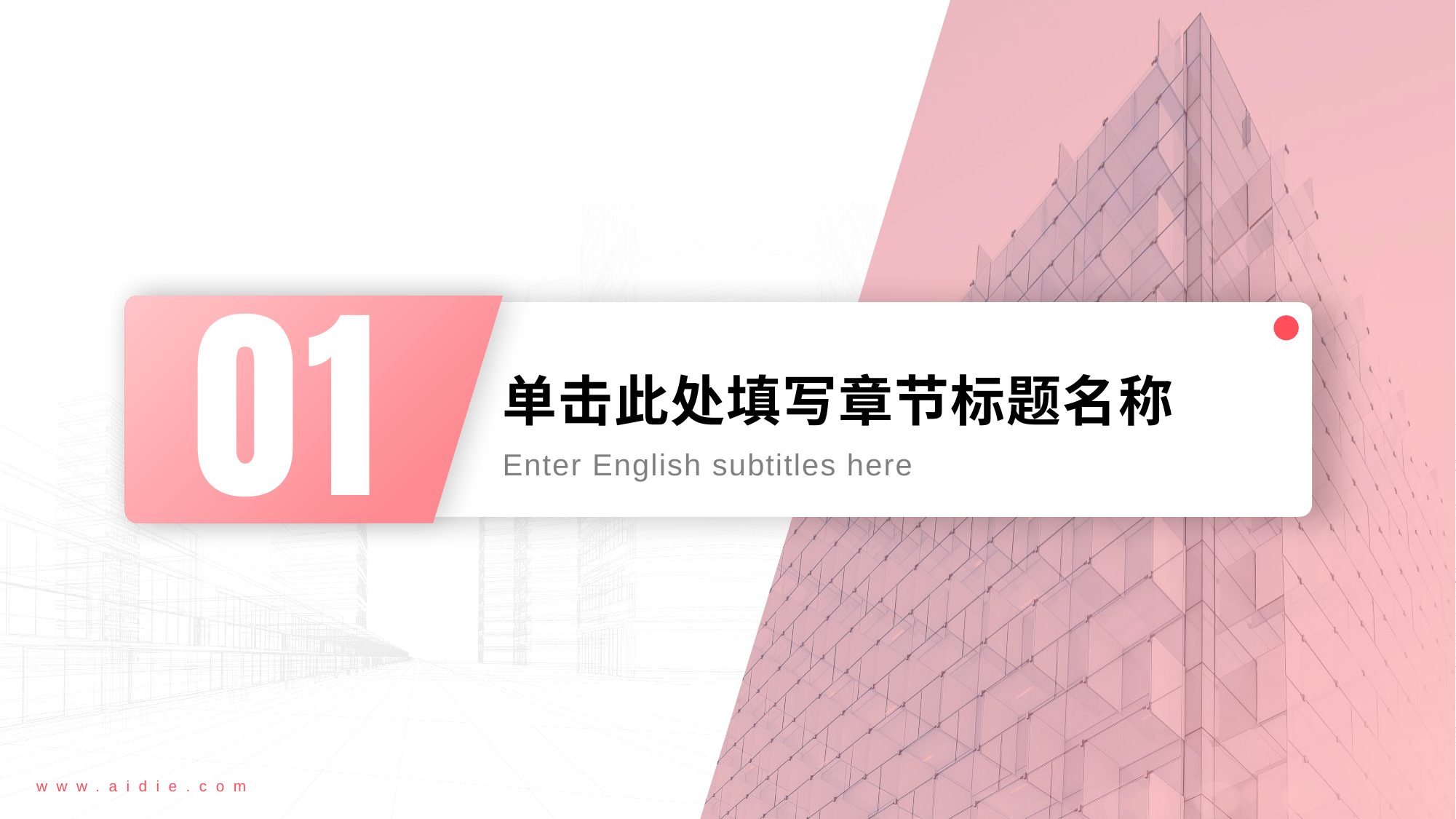

01
# 单击此处填写章节标题名称
Enter English subtitles here
www.aidie.com